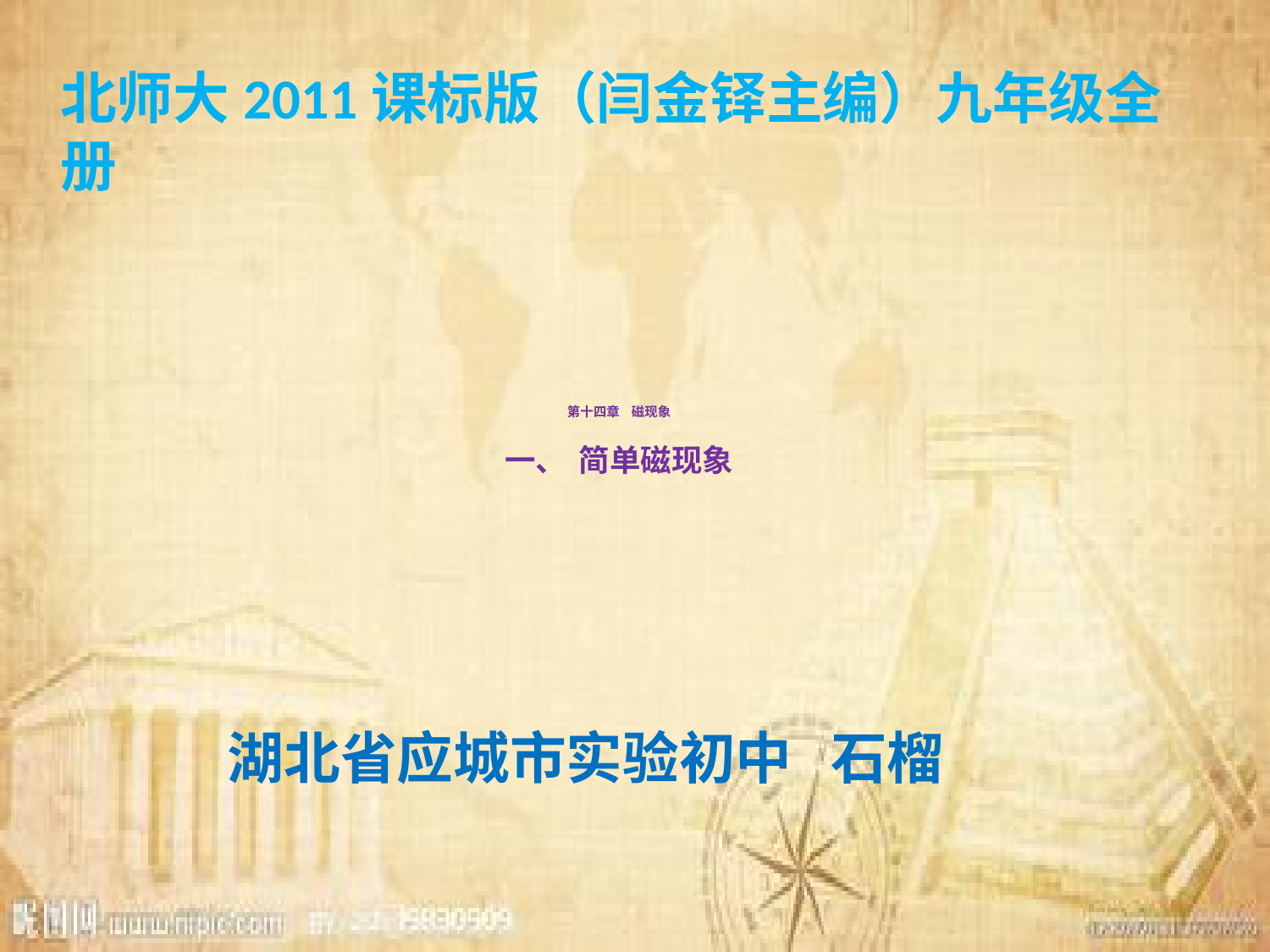

北师大2011课标版（闫金铎主编）九年级全册
# 第十四章    磁现象 一、  简单磁现象
湖北省应城市实验初中   石榴